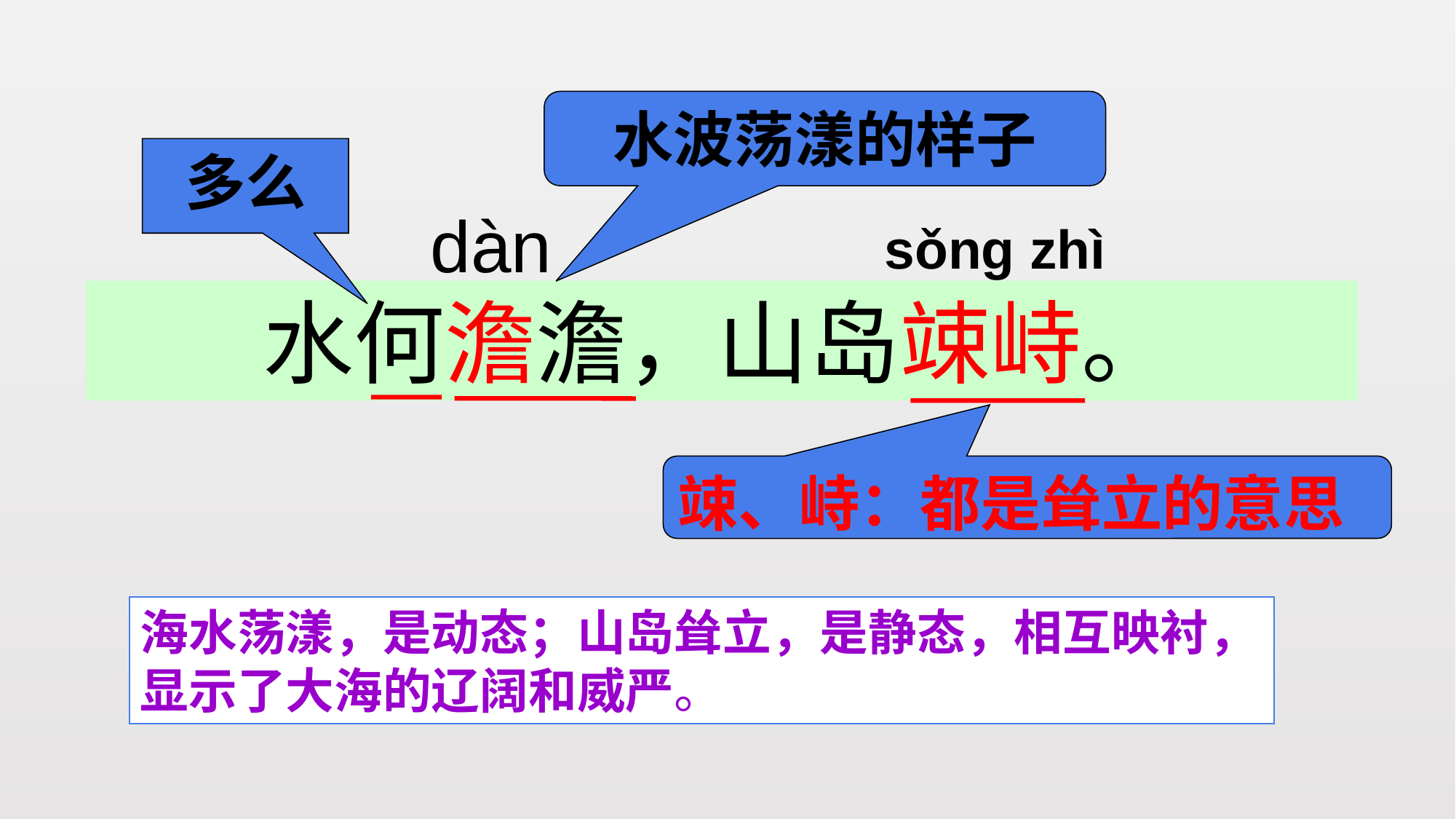

水波荡漾的样子
多么
dàn
sǒng zhì
水何澹澹，山岛竦峙。

竦、峙：都是耸立的意思

海水荡漾，是动态；山岛耸立，是静态，相互映衬，显示了大海的辽阔和威严。